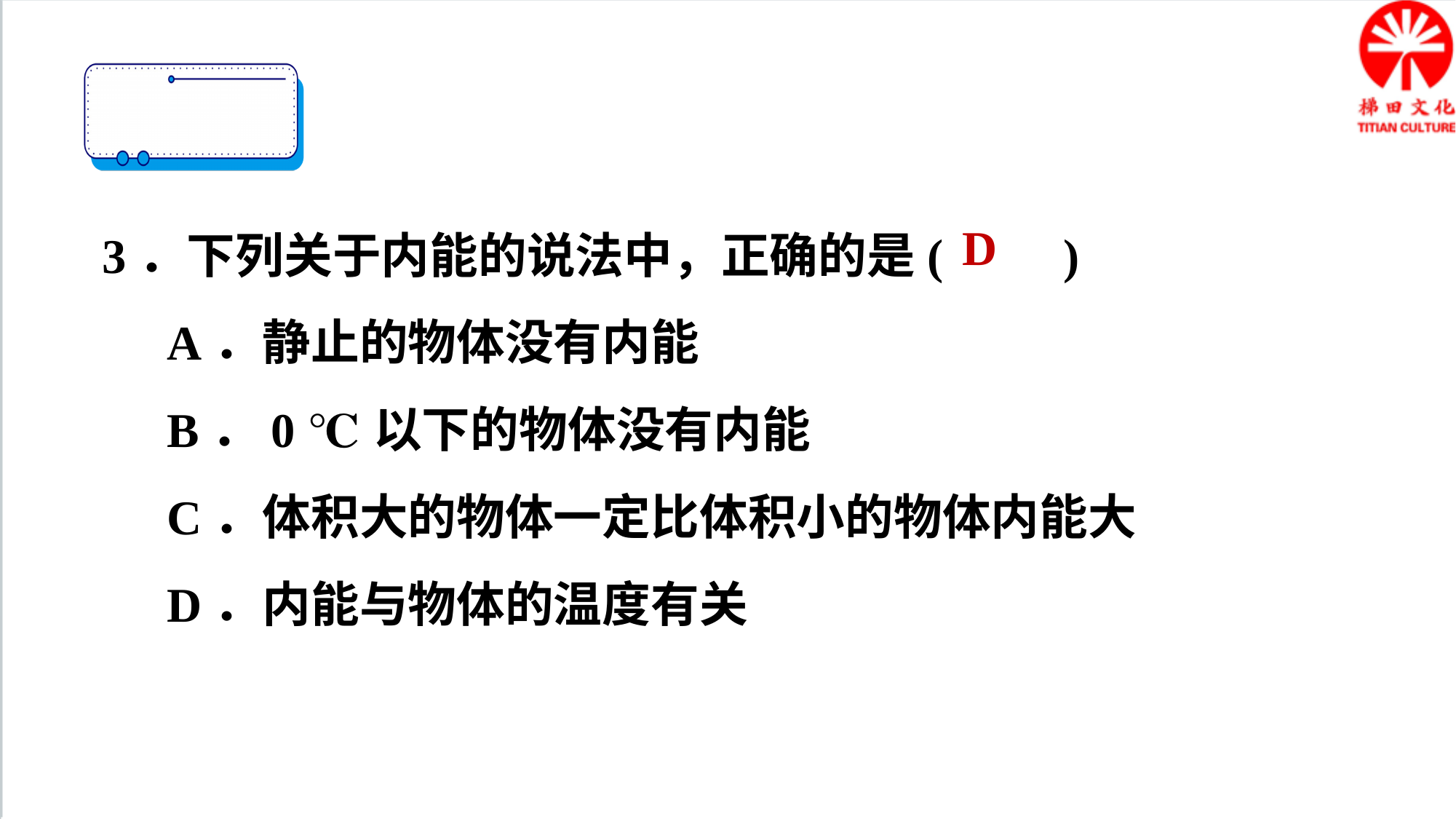

3．下列关于内能的说法中，正确的是(　　)
A．静止的物体没有内能
B．0 ℃以下的物体没有内能
C．体积大的物体一定比体积小的物体内能大
D．内能与物体的温度有关
D